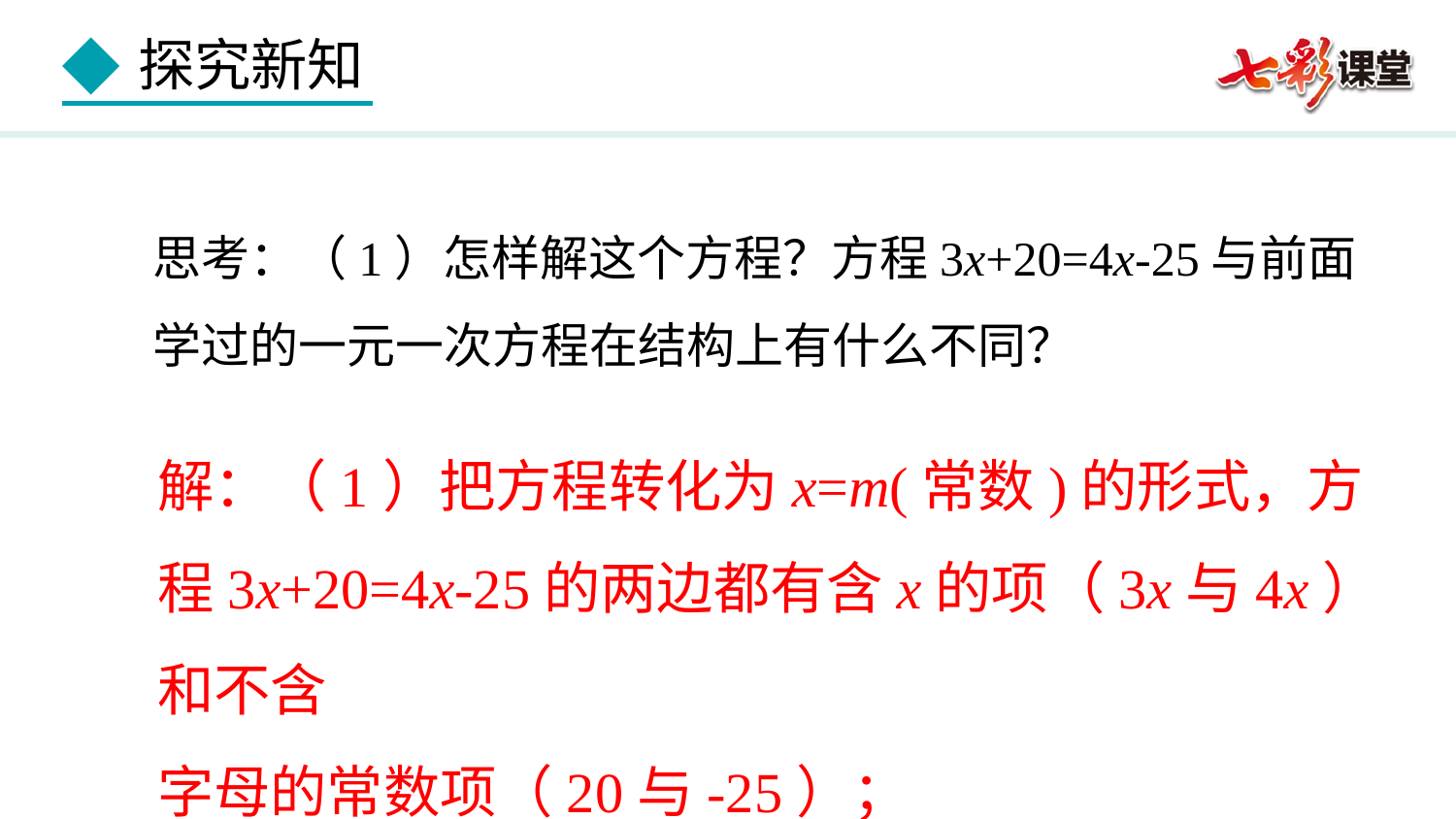

思考：（1）怎样解这个方程？方程3x+20=4x-25与前面学过的一元一次方程在结构上有什么不同？
解：（1）把方程转化为x=m(常数)的形式，方程3x+20=4x-25的两边都有含x的项（3x与4x）和不含
字母的常数项（20与-25）；